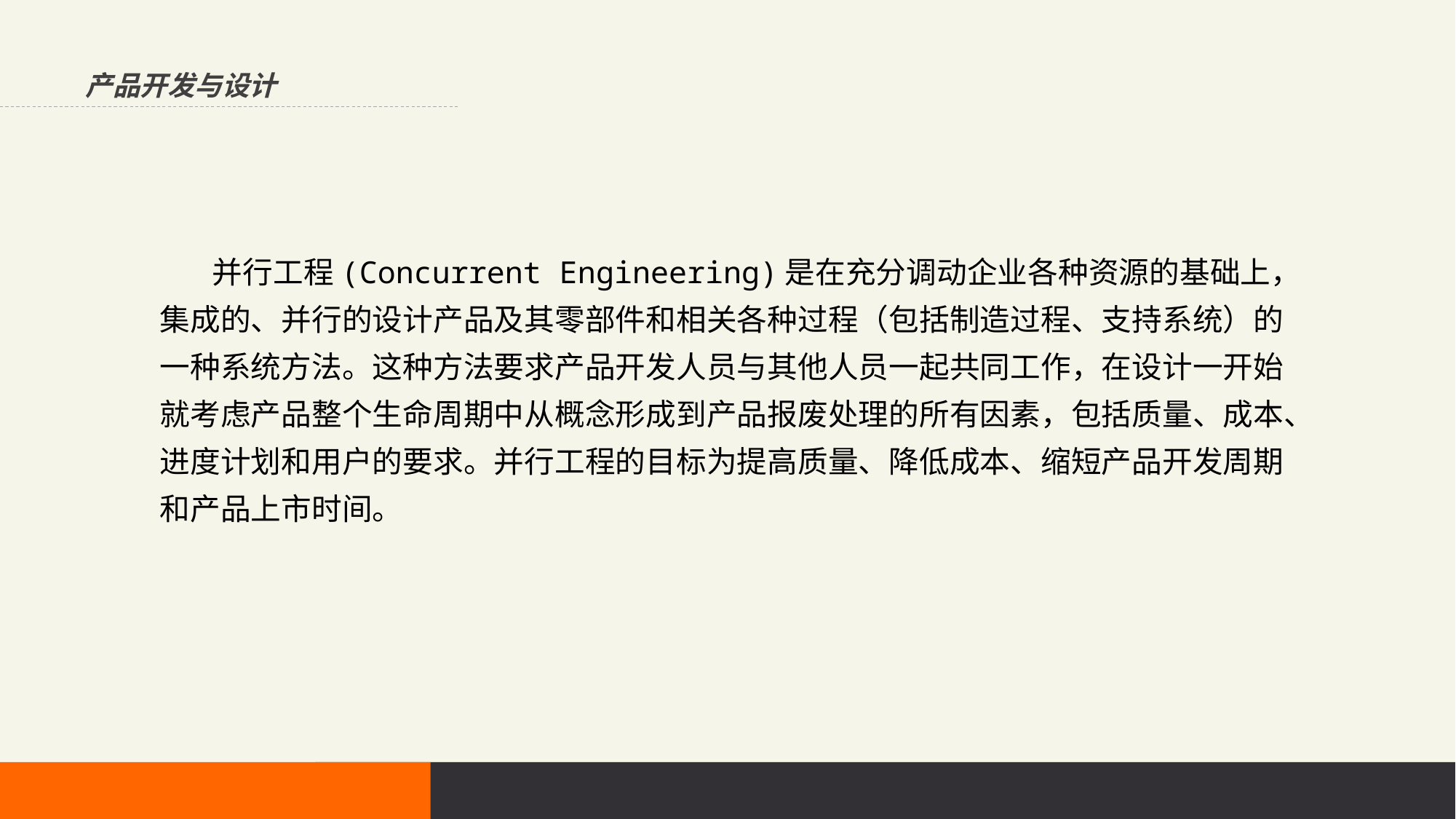

产品开发与设计
  并行工程(Concurrent Engineering)是在充分调动企业各种资源的基础上，集成的、并行的设计产品及其零部件和相关各种过程（包括制造过程、支持系统）的一种系统方法。这种方法要求产品开发人员与其他人员一起共同工作，在设计一开始就考虑产品整个生命周期中从概念形成到产品报废处理的所有因素，包括质量、成本、进度计划和用户的要求。并行工程的目标为提高质量、降低成本、缩短产品开发周期和产品上市时间。